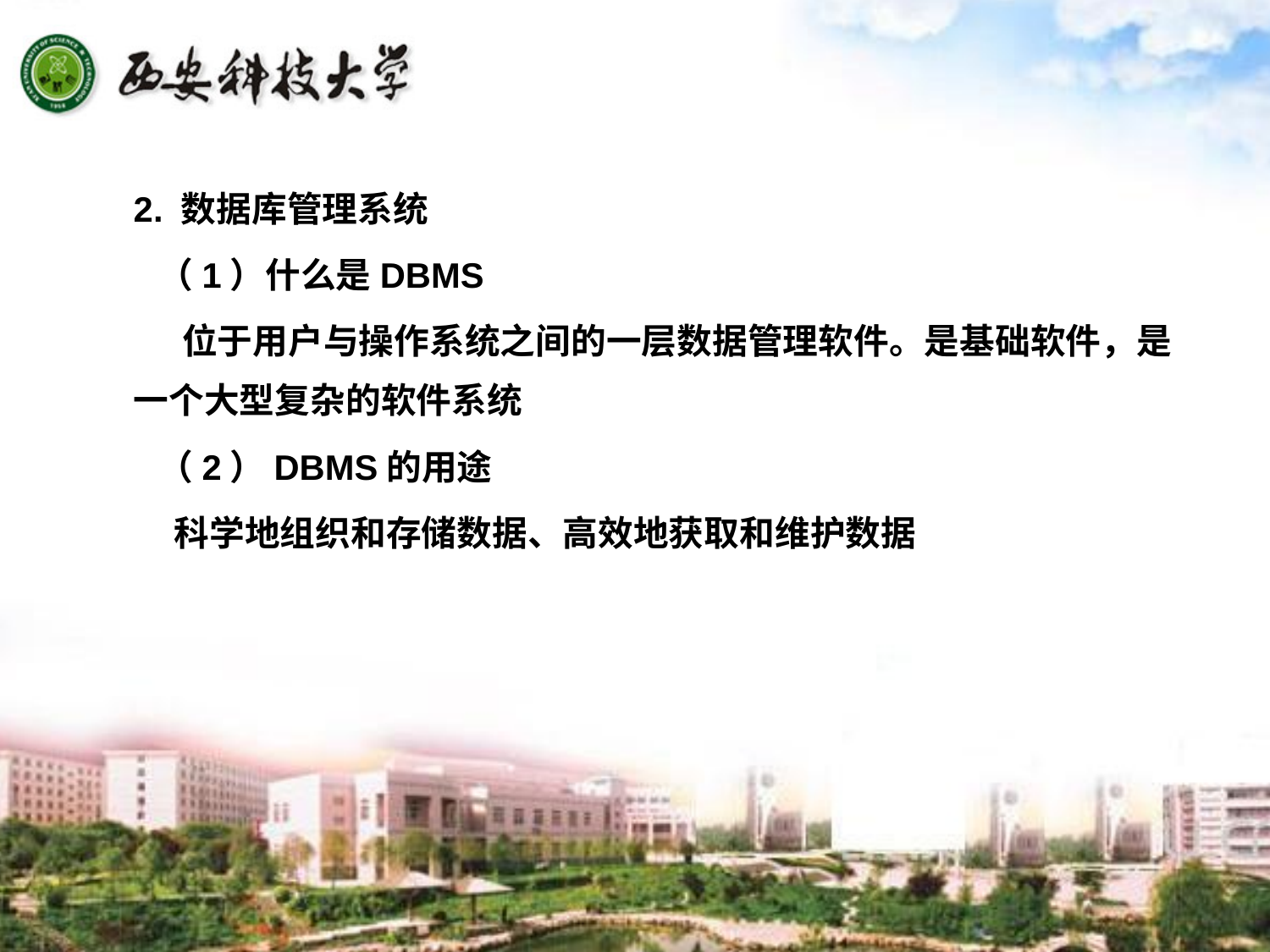

2. 数据库管理系统
  （1）什么是DBMS
     位于用户与操作系统之间的一层数据管理软件。是基础软件，是一个大型复杂的软件系统
  （2）DBMS的用途
    科学地组织和存储数据、高效地获取和维护数据